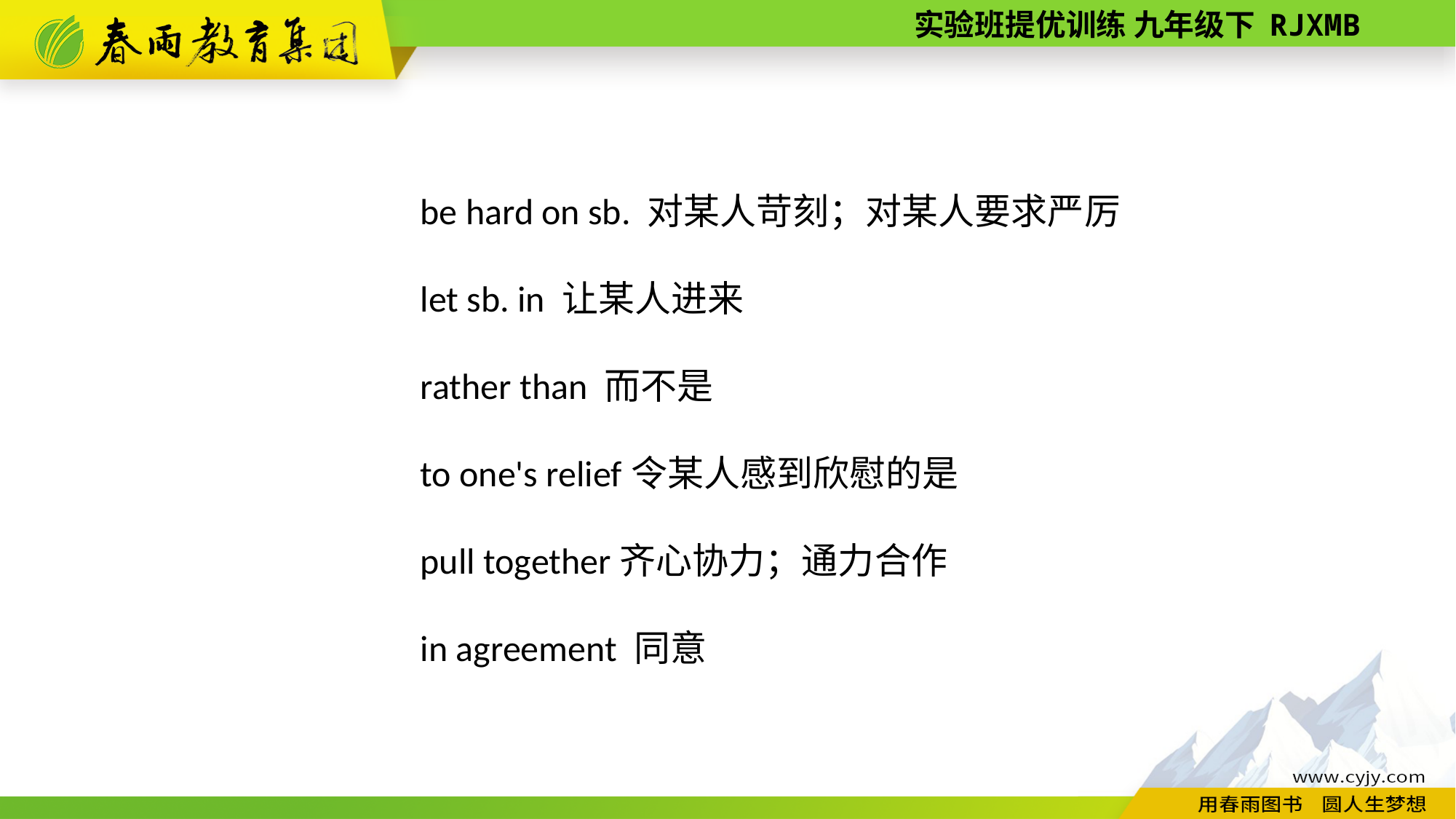

be hard on sb. 对某人苛刻；对某人要求严厉
let sb. in 让某人进来
rather than 而不是
to one's relief令某人感到欣慰的是
pull together齐心协力；通力合作
in agreement 同意